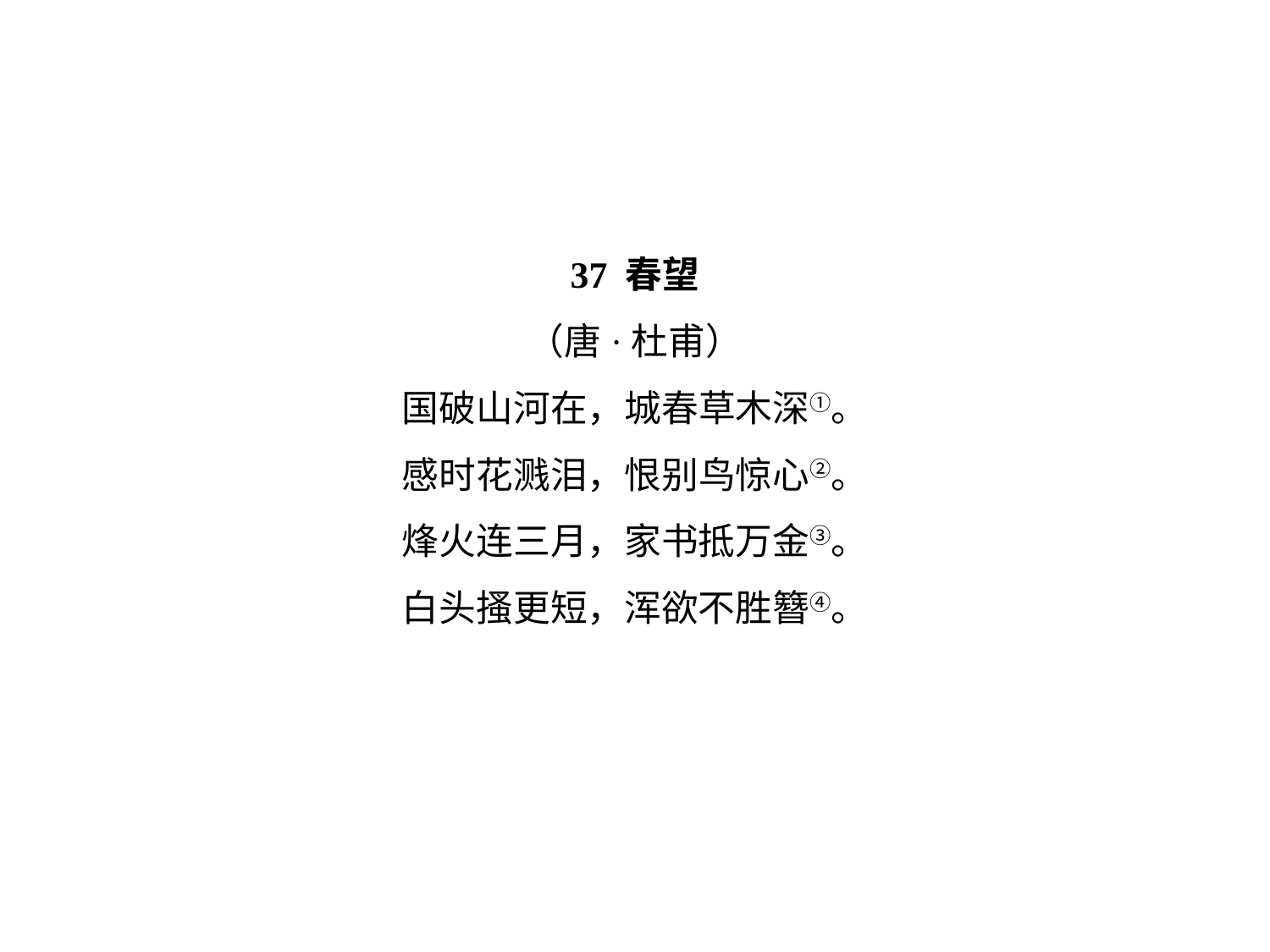

37 春望
（唐·杜甫）
国破山河在，城春草木深①。
感时花溅泪，恨别鸟惊心②。
烽火连三月，家书抵万金③。
白头搔更短，浑欲不胜簪④。